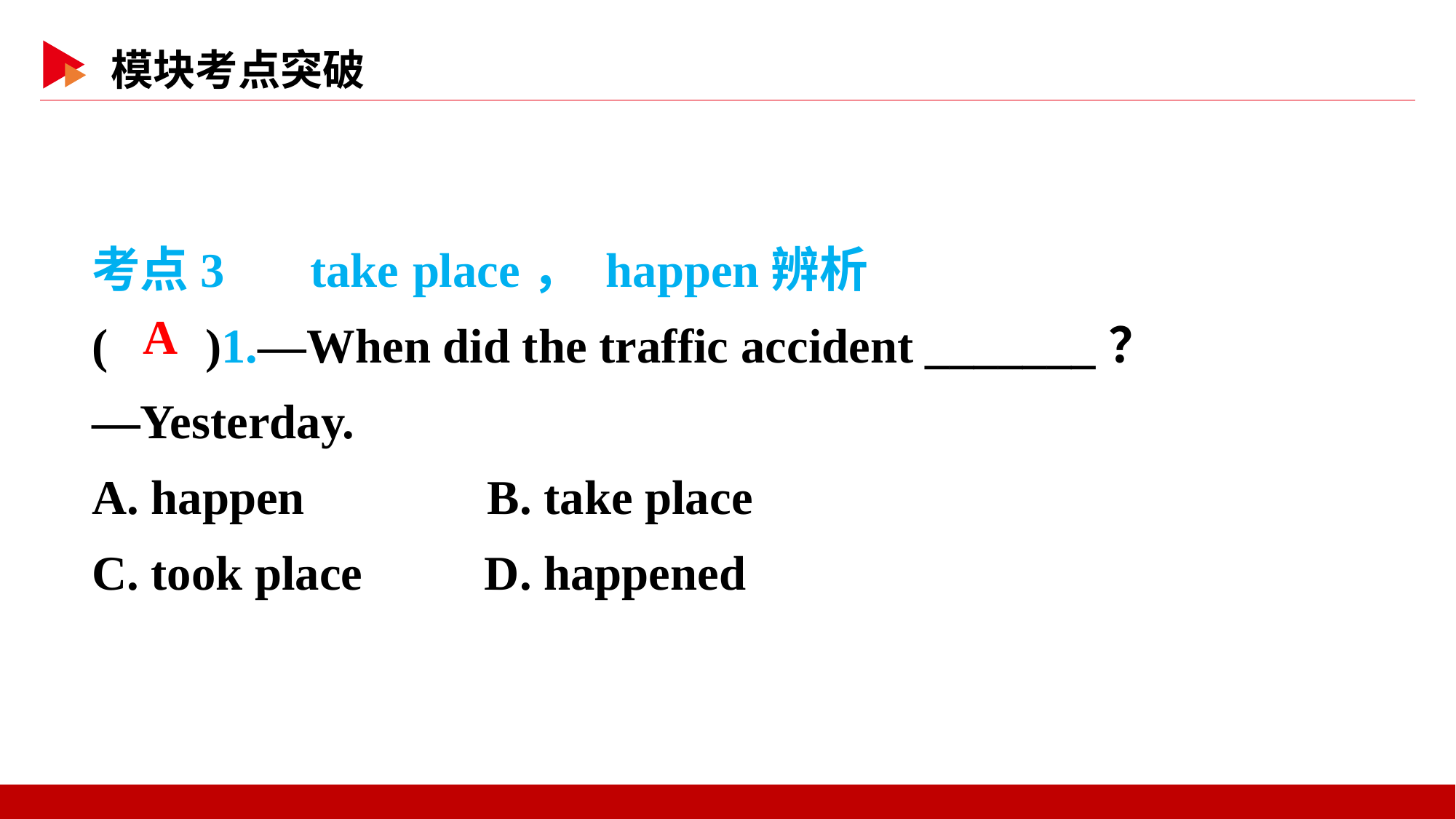

考点3　 take place， happen辨析
(        )1.—When did the traffic accident _______？
—Yesterday.
A. happen               B. take place
C. took place          D. happened
   A